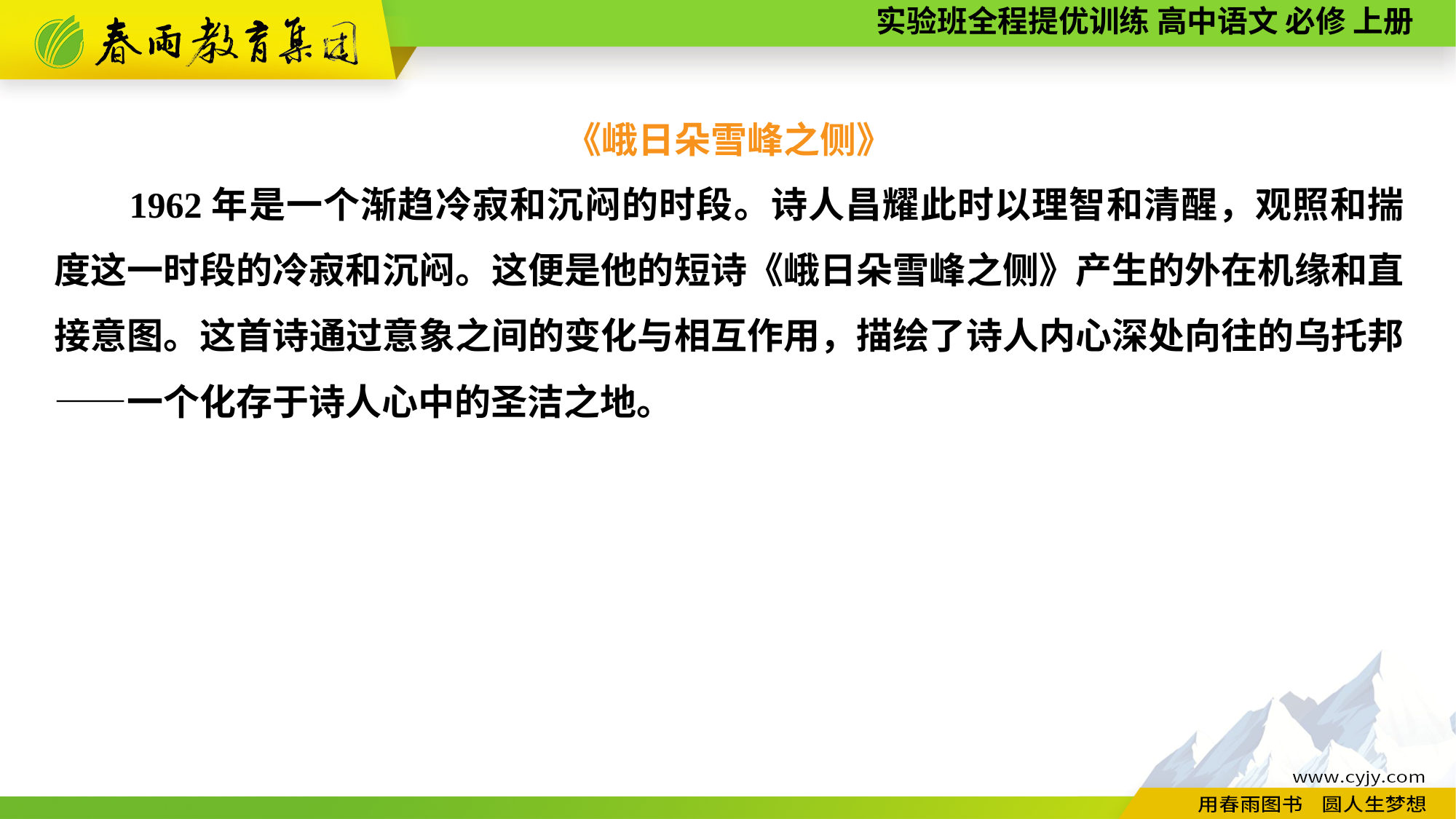

《峨日朵雪峰之侧》
1962年是一个渐趋冷寂和沉闷的时段。诗人昌耀此时以理智和清醒，观照和揣度这一时段的冷寂和沉闷。这便是他的短诗《峨日朵雪峰之侧》产生的外在机缘和直接意图。这首诗通过意象之间的变化与相互作用，描绘了诗人内心深处向往的乌托邦——一个化存于诗人心中的圣洁之地。